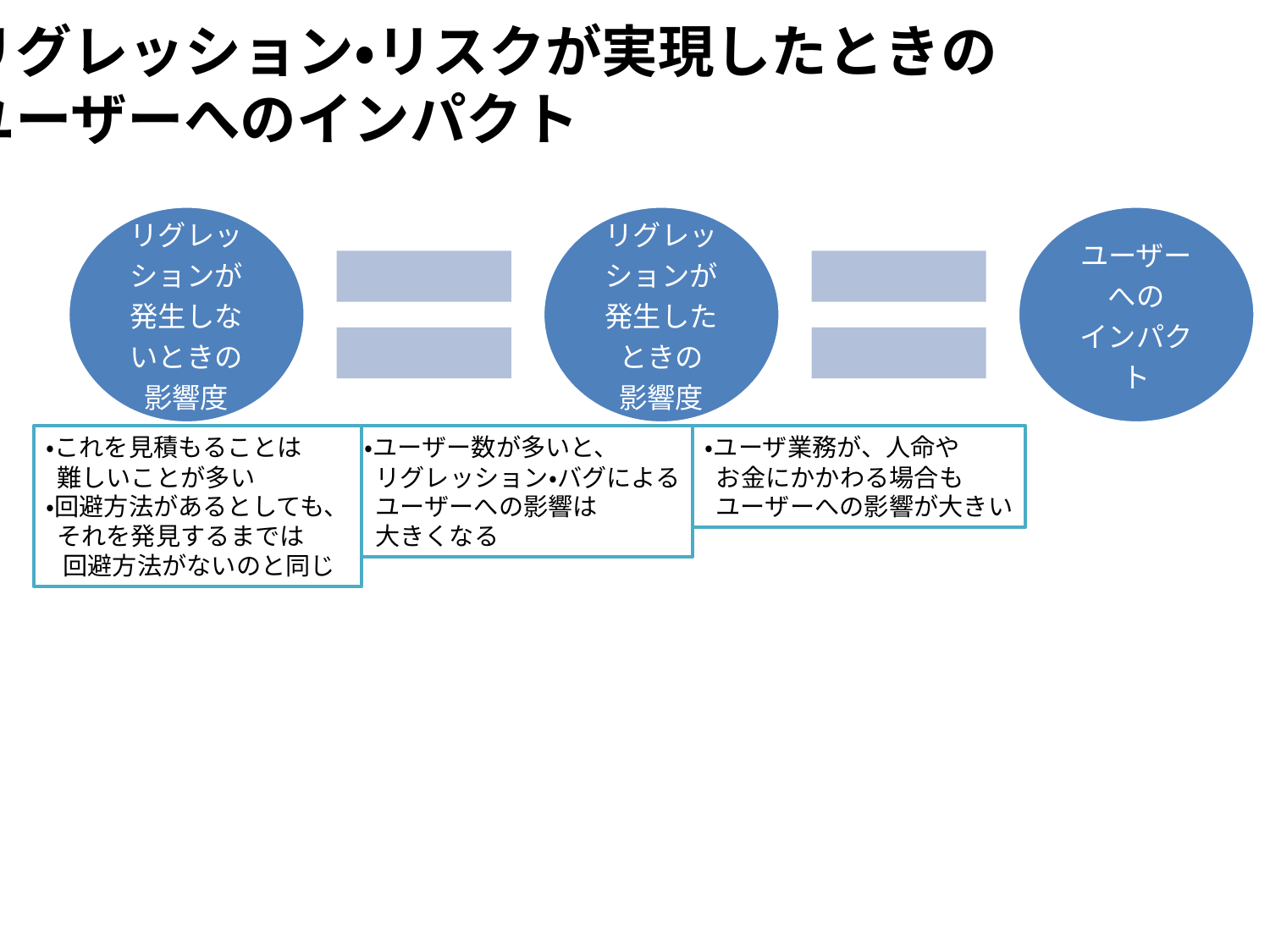

リグレッション・リスクが実現したときの
ユーザーへのインパクト
ユーザーへの
インパクト
リグレッションが発生しないときの影響度
リグレッションが発生したときの
影響度
・これを見積もることは
  難しいことが多い
・回避方法があるとしても、
  それを発見するまでは
  回避方法がないのと同じ
・ユーザー数が多いと、
  リグレッション・バグによる
  ユーザーへの影響は
  大きくなる
・ユーザ業務が、人命や
  お金にかかわる場合も
  ユーザーへの影響が大きい